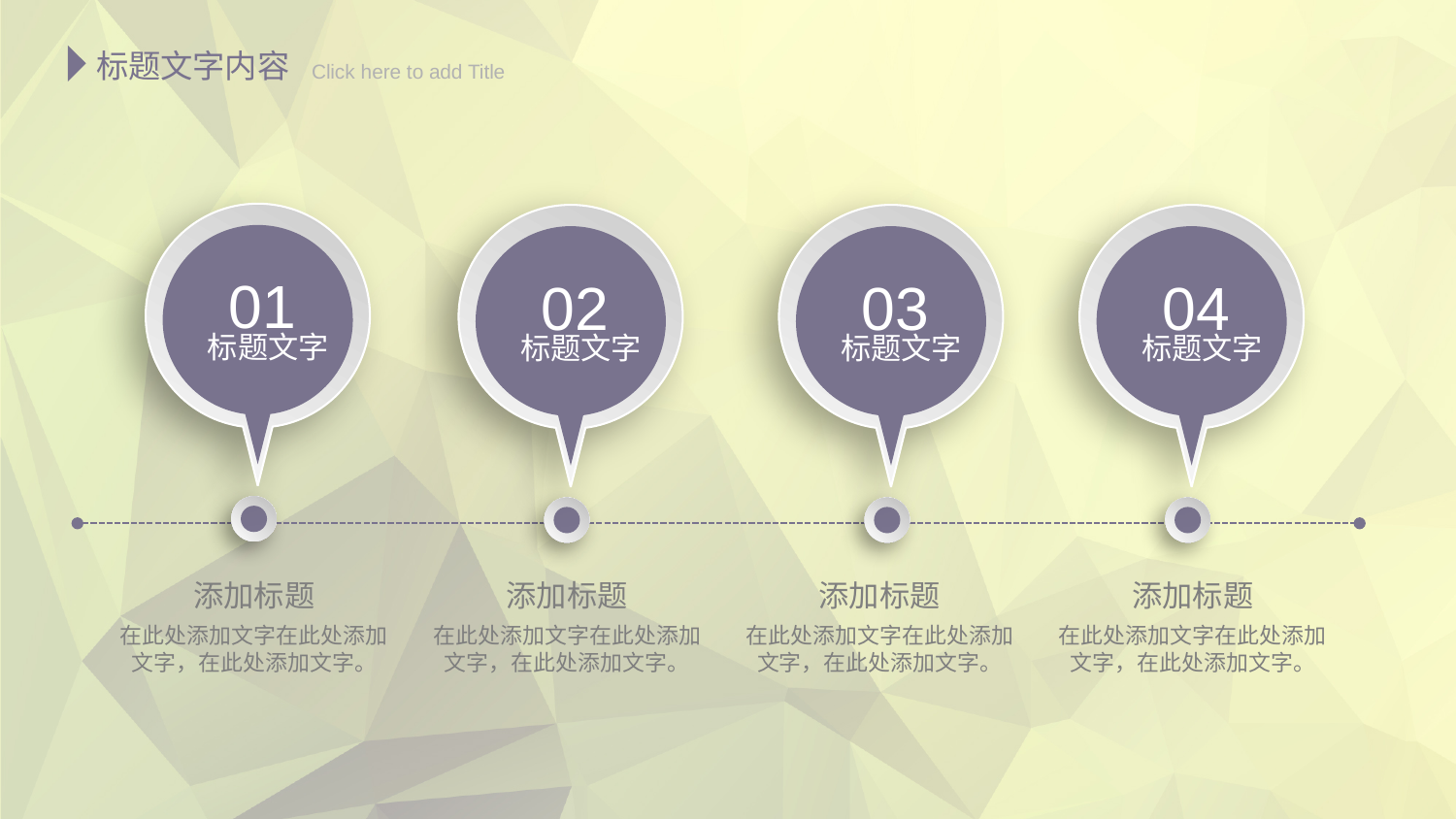

标题文字内容
  Click here to add Title

01
标题文字

02
标题文字

03
标题文字

04
标题文字

添加标题
在此处添加文字在此处添加文字，在此处添加文字。
添加标题
在此处添加文字在此处添加文字，在此处添加文字。
添加标题
在此处添加文字在此处添加文字，在此处添加文字。
添加标题
在此处添加文字在此处添加文字，在此处添加文字。